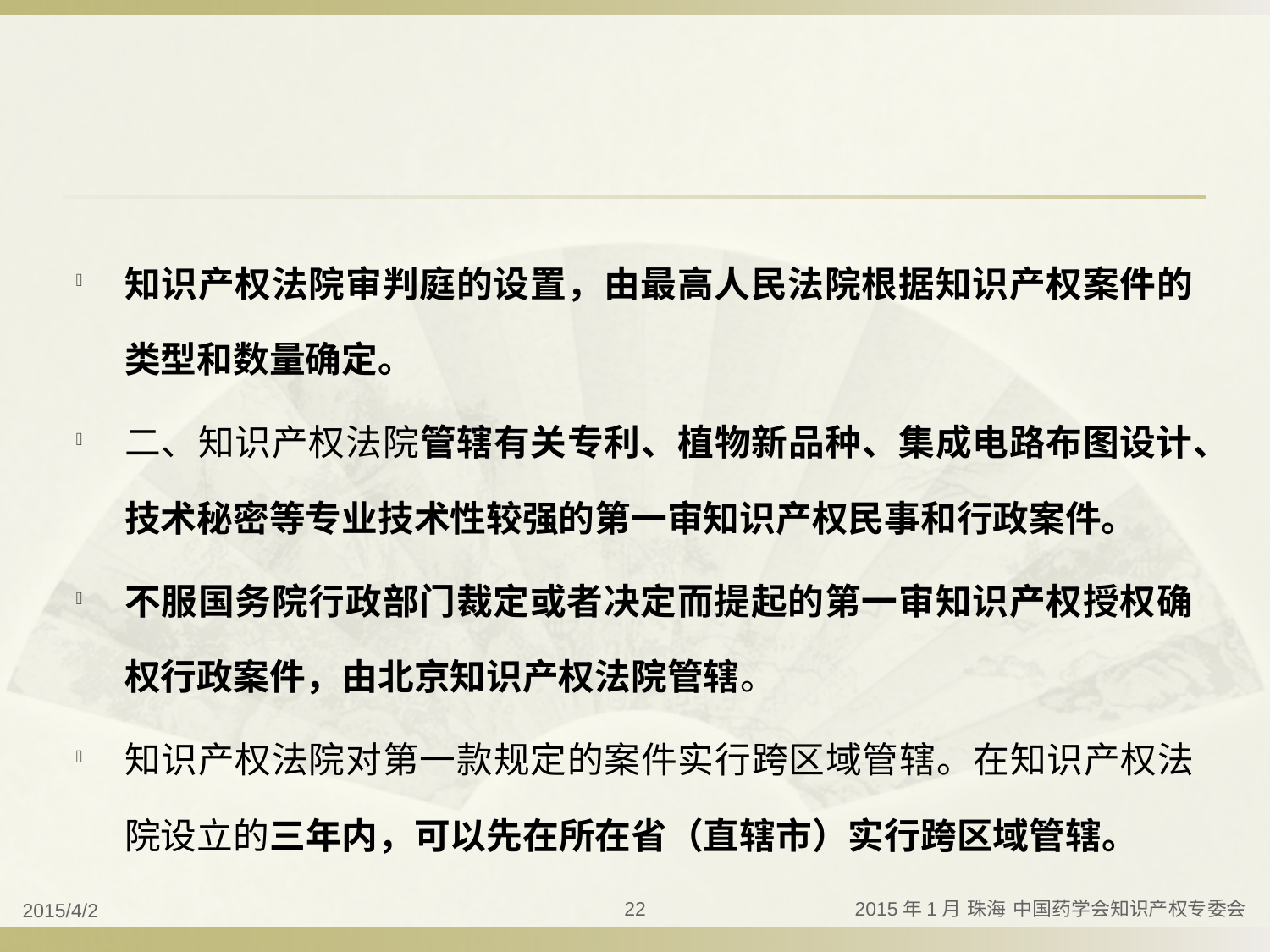

#
知识产权法院审判庭的设置，由最高人民法院根据知识产权案件的类型和数量确定。
二、知识产权法院管辖有关专利、植物新品种、集成电路布图设计、技术秘密等专业技术性较强的第一审知识产权民事和行政案件。
不服国务院行政部门裁定或者决定而提起的第一审知识产权授权确权行政案件，由北京知识产权法院管辖。
知识产权法院对第一款规定的案件实行跨区域管辖。在知识产权法院设立的三年内，可以先在所在省（直辖市）实行跨区域管辖。
2015/4/2
22
2015年1月 珠海 中国药学会知识产权专委会